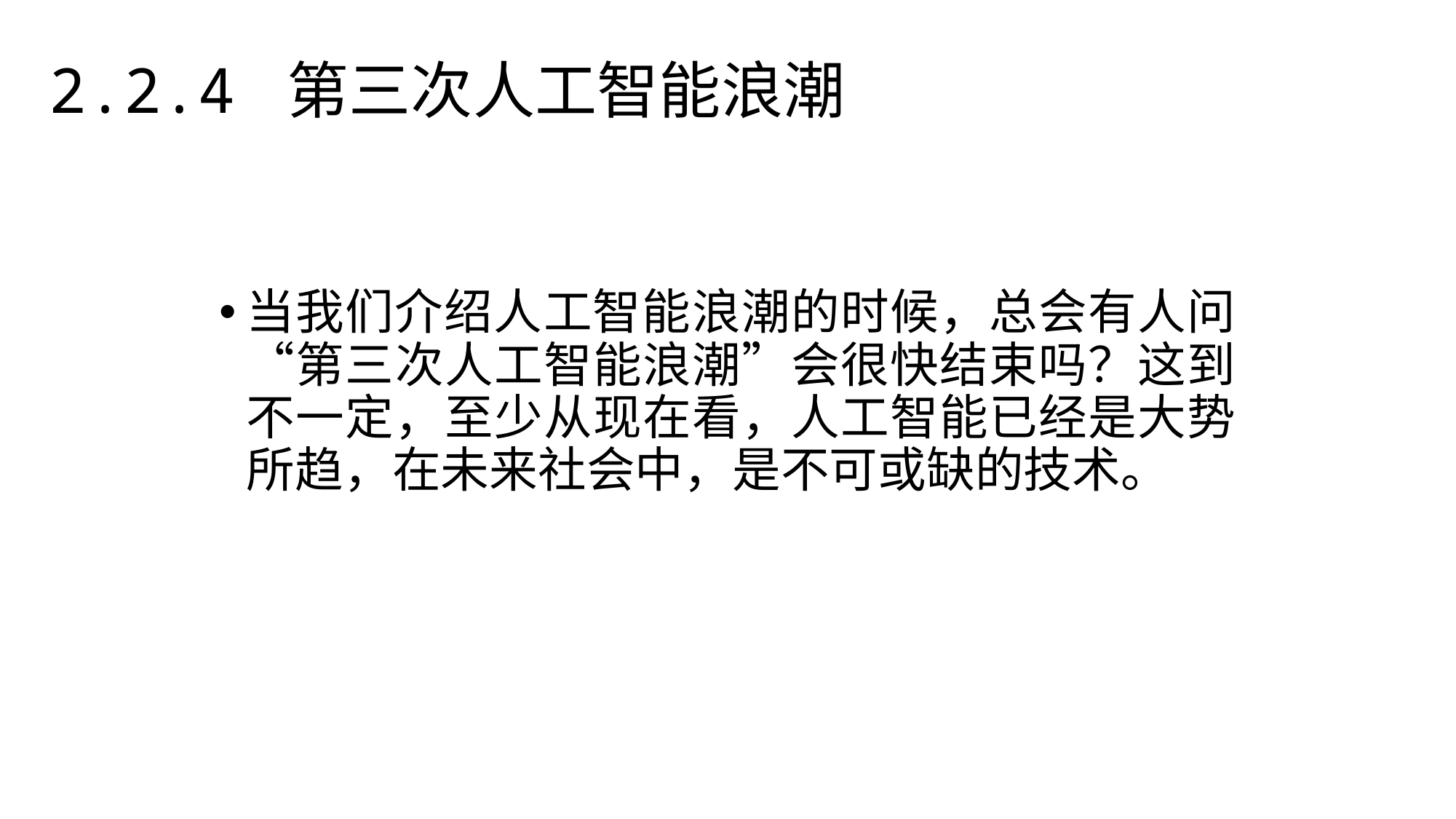

2.2.4 第三次人工智能浪潮
当我们介绍人工智能浪潮的时候，总会有人问“第三次人工智能浪潮”会很快结束吗？这到不一定，至少从现在看，人工智能已经是大势所趋，在未来社会中，是不可或缺的技术。